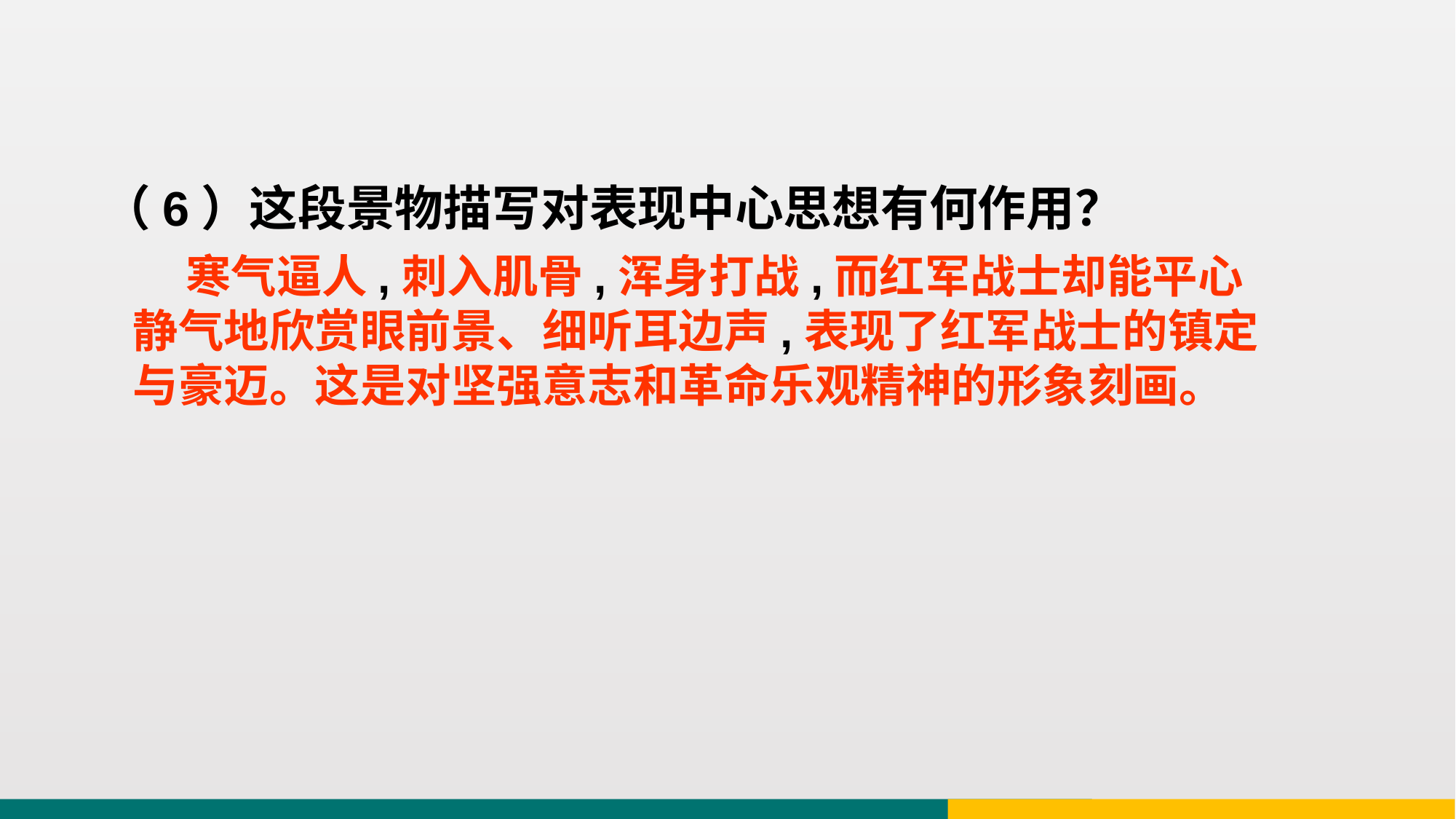

（6）这段景物描写对表现中心思想有何作用？
    寒气逼人,刺入肌骨,浑身打战,而红军战士却能平心静气地欣赏眼前景、细听耳边声,表现了红军战士的镇定与豪迈。这是对坚强意志和革命乐观精神的形象刻画。